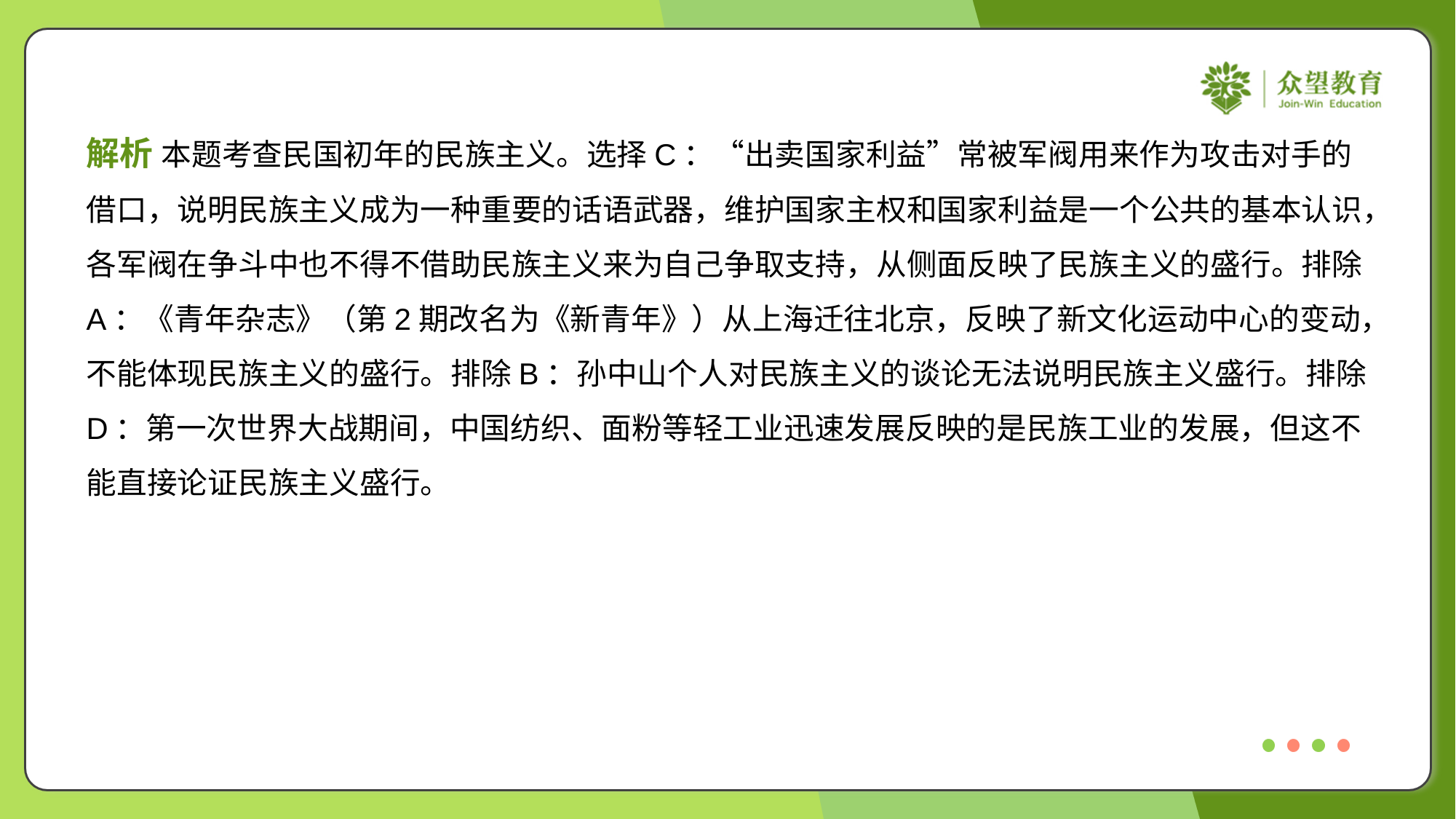

解析 本题考查民国初年的民族主义。选择C：“出卖国家利益”常被军阀用来作为攻击对手的
借口，说明民族主义成为一种重要的话语武器，维护国家主权和国家利益是一个公共的基本认识，
各军阀在争斗中也不得不借助民族主义来为自己争取支持，从侧面反映了民族主义的盛行。排除
A：《青年杂志》（第2期改名为《新青年》）从上海迁往北京，反映了新文化运动中心的变动，
不能体现民族主义的盛行。排除B：孙中山个人对民族主义的谈论无法说明民族主义盛行。排除
D：第一次世界大战期间，中国纺织、面粉等轻工业迅速发展反映的是民族工业的发展，但这不
能直接论证民族主义盛行。